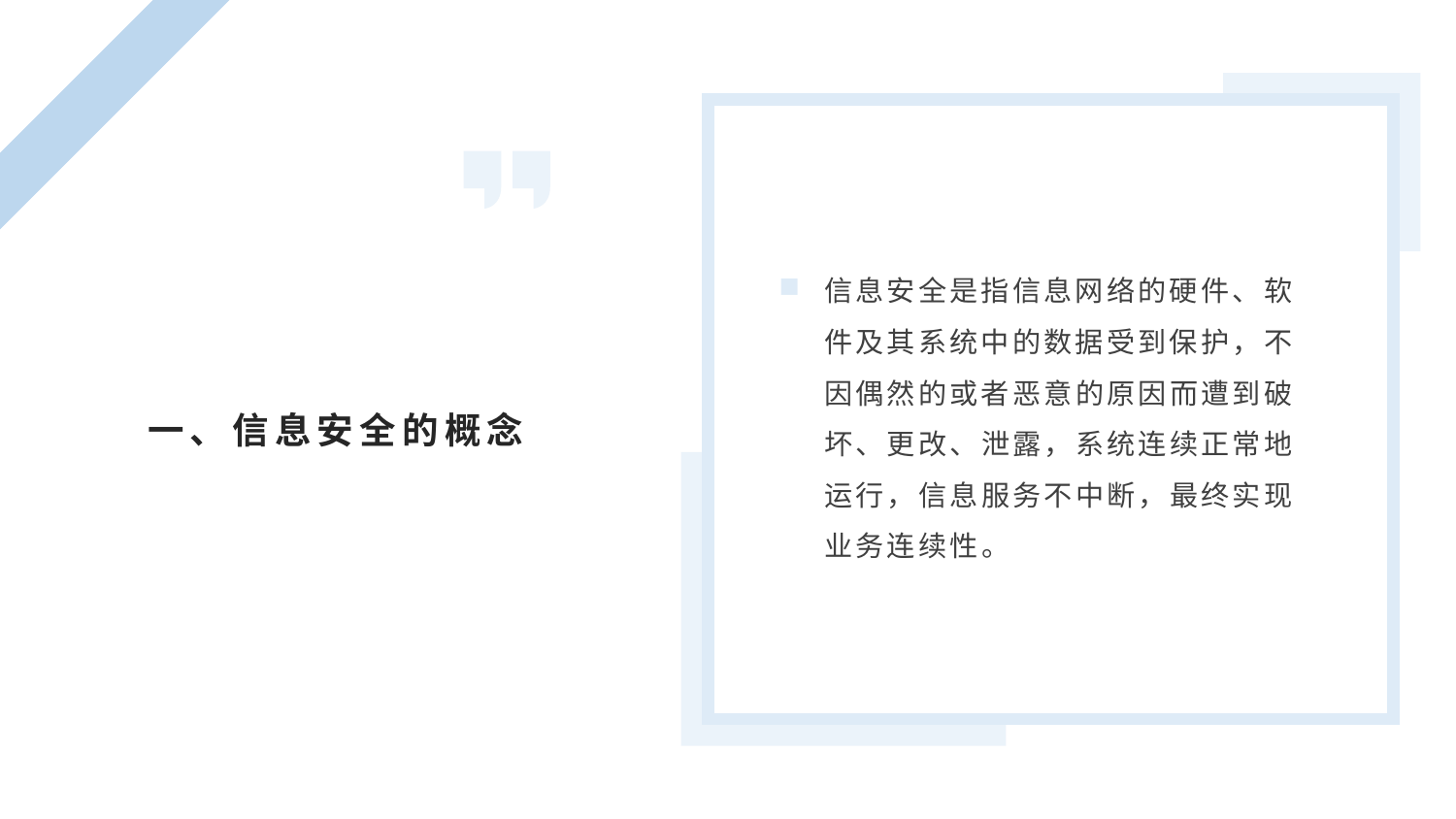

信息安全是指信息网络的硬件、软件及其系统中的数据受到保护，不因偶然的或者恶意的原因而遭到破坏、更改、泄露，系统连续正常地运行，信息服务不中断，最终实现业务连续性。

一、信息安全的概念